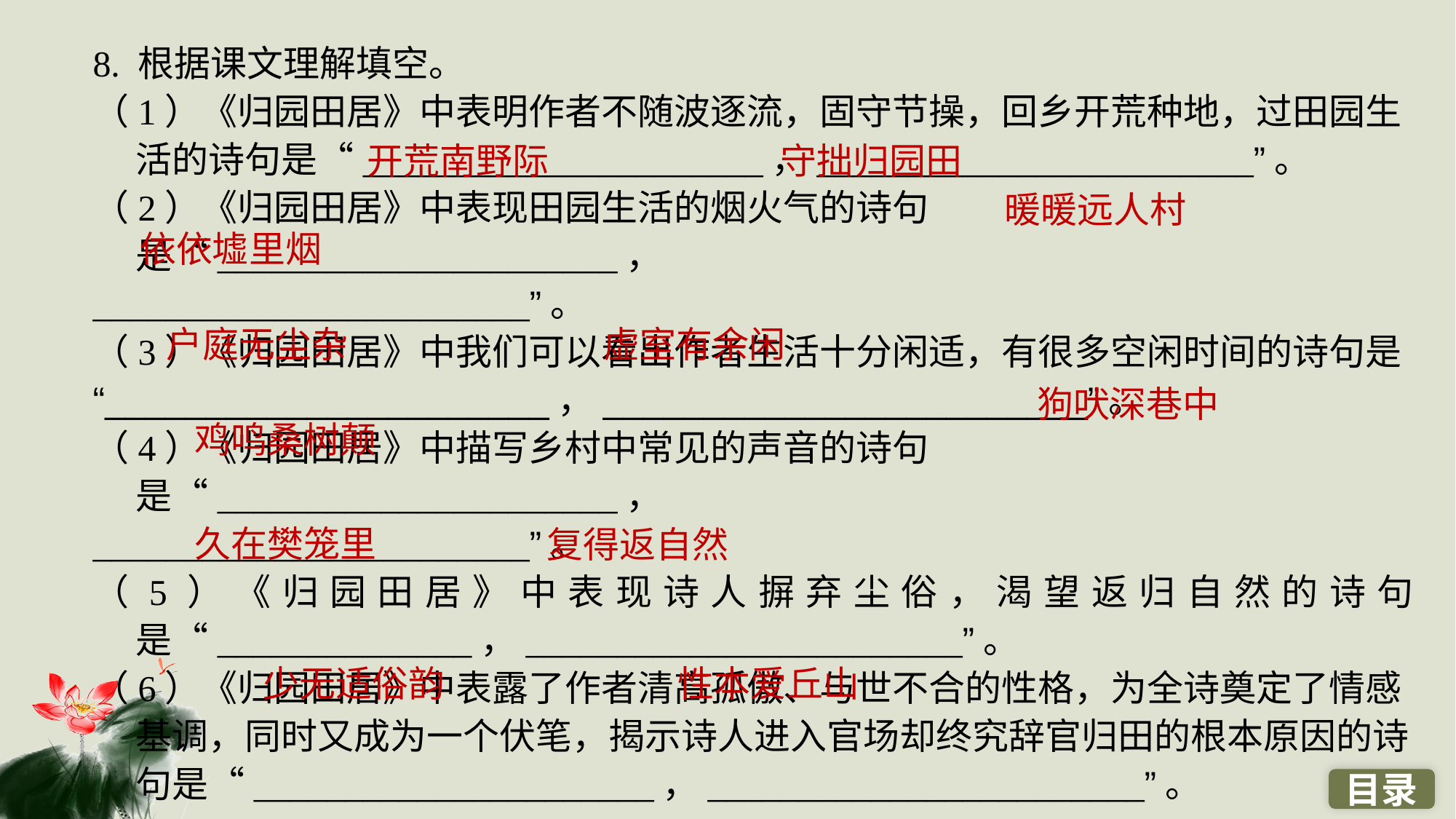

8. 根据课文理解填空。
（1）《归园田居》中表明作者不随波逐流，固守节操，回乡开荒种地，过田园生活的诗句是“______________________，________________________”。
（2）《归园田居》中表现田园生活的烟火气的诗句是“______________________，
________________________”。
（3）《归园田居》中我们可以看出作者生活十分闲适，有很多空闲时间的诗句是
“______________________，________________________”。
（4）《归园田居》中描写乡村中常见的声音的诗句是“______________________，
________________________”。
（5）《归园田居》中表现诗人摒弃尘俗，渴望返归自然的诗句是“______________，________________________”。
（6）《归园田居》中表露了作者清高孤傲、与世不合的性格，为全诗奠定了情感基调，同时又成为一个伏笔，揭示诗人进入官场却终究辞官归田的根本原因的诗句是“______________________，________________________”。
开荒南野际
守拙归园田
暖暖远人村
依依墟里烟
户庭无尘杂
虚室有余闲
狗吠深巷中
鸡鸣桑树颠
久在樊笼里
复得返自然
少无适俗韵
性本爱丘山